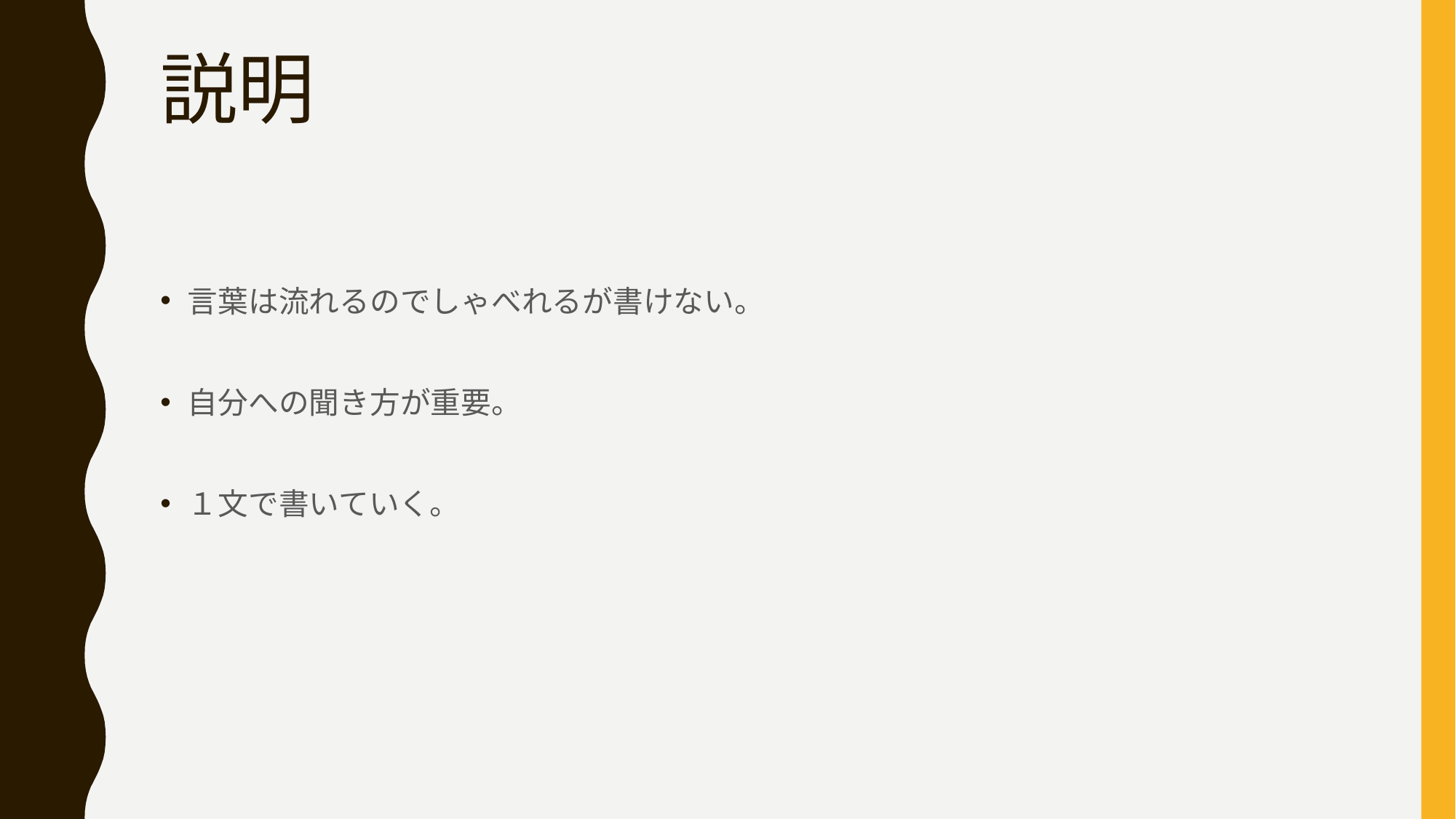

# 説明
言葉は流れるのでしゃべれるが書けない。

自分への聞き方が重要。

１文で書いていく。